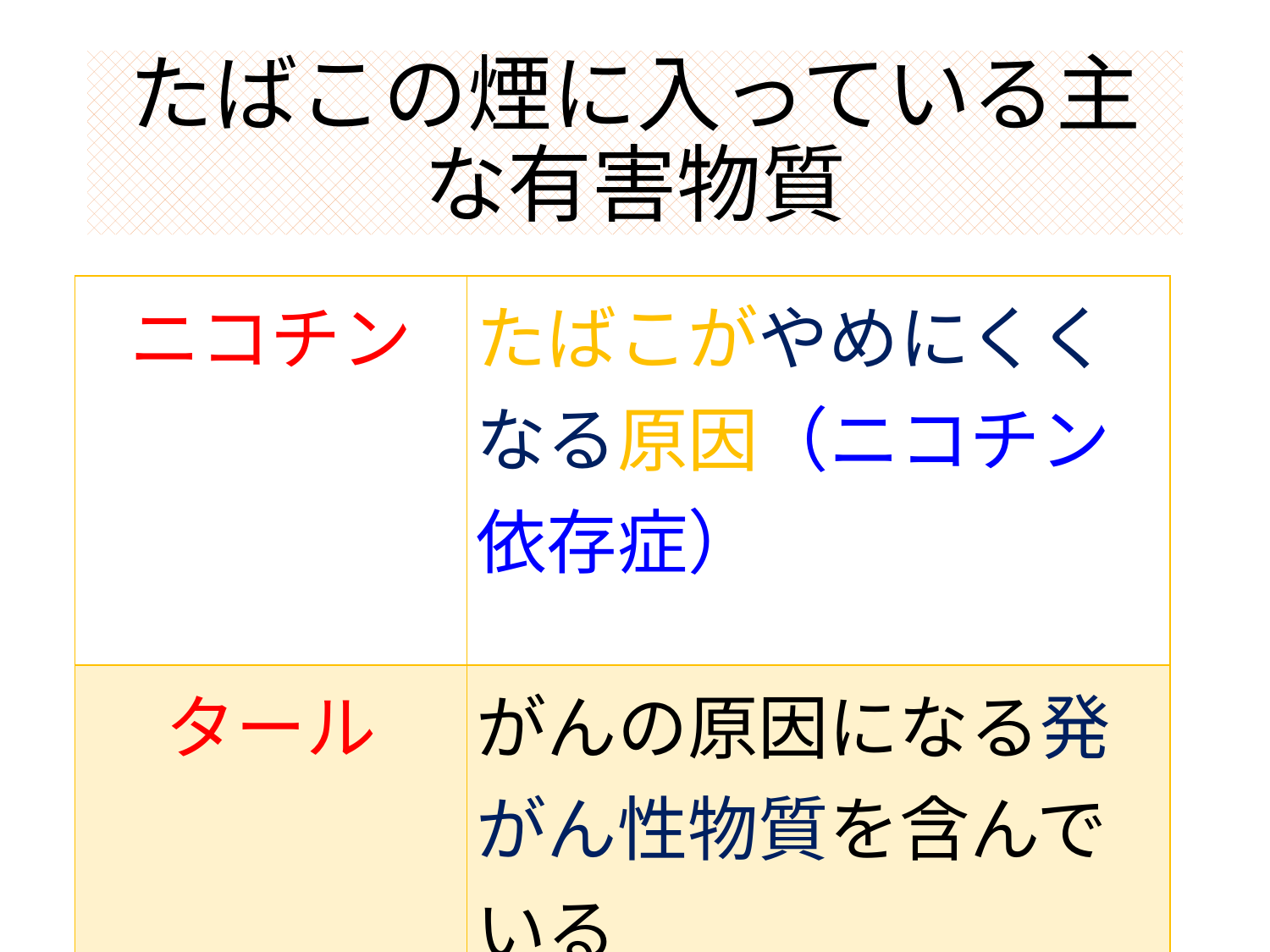

# たばこの煙に入っている主な有害物質
| ニコチン | たばこがやめにくくなる原因（ニコチン依存症） |
| --- | --- |
| タール | がんの原因になる発がん性物質を含んでいる |
| 一酸化炭素 | 血液中の酸素を運びにくくする |